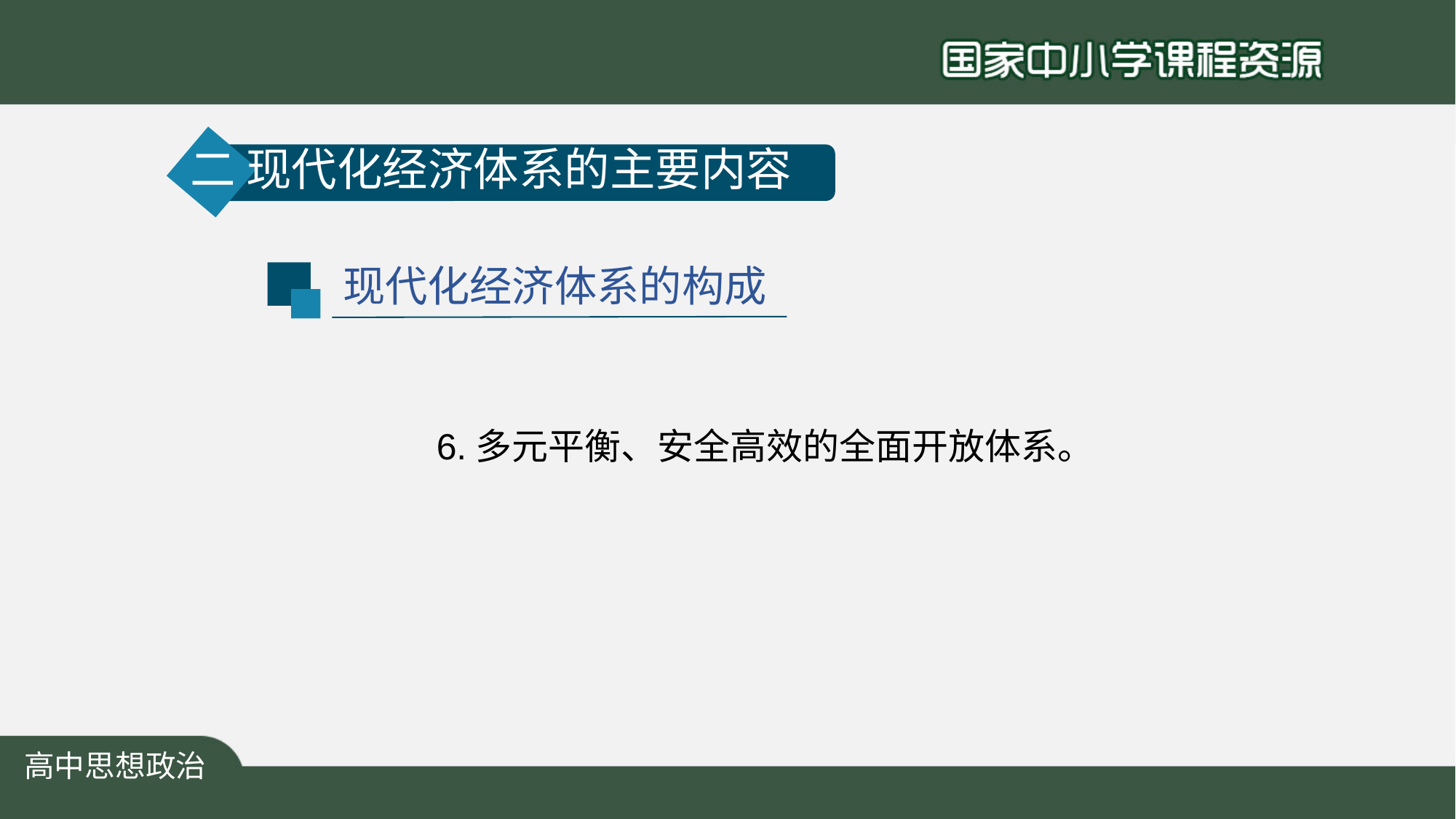

二 现代化经济体系的主要内容

现代化经济体系的构成

6.多元平衡、安全高效的全面开放体系。